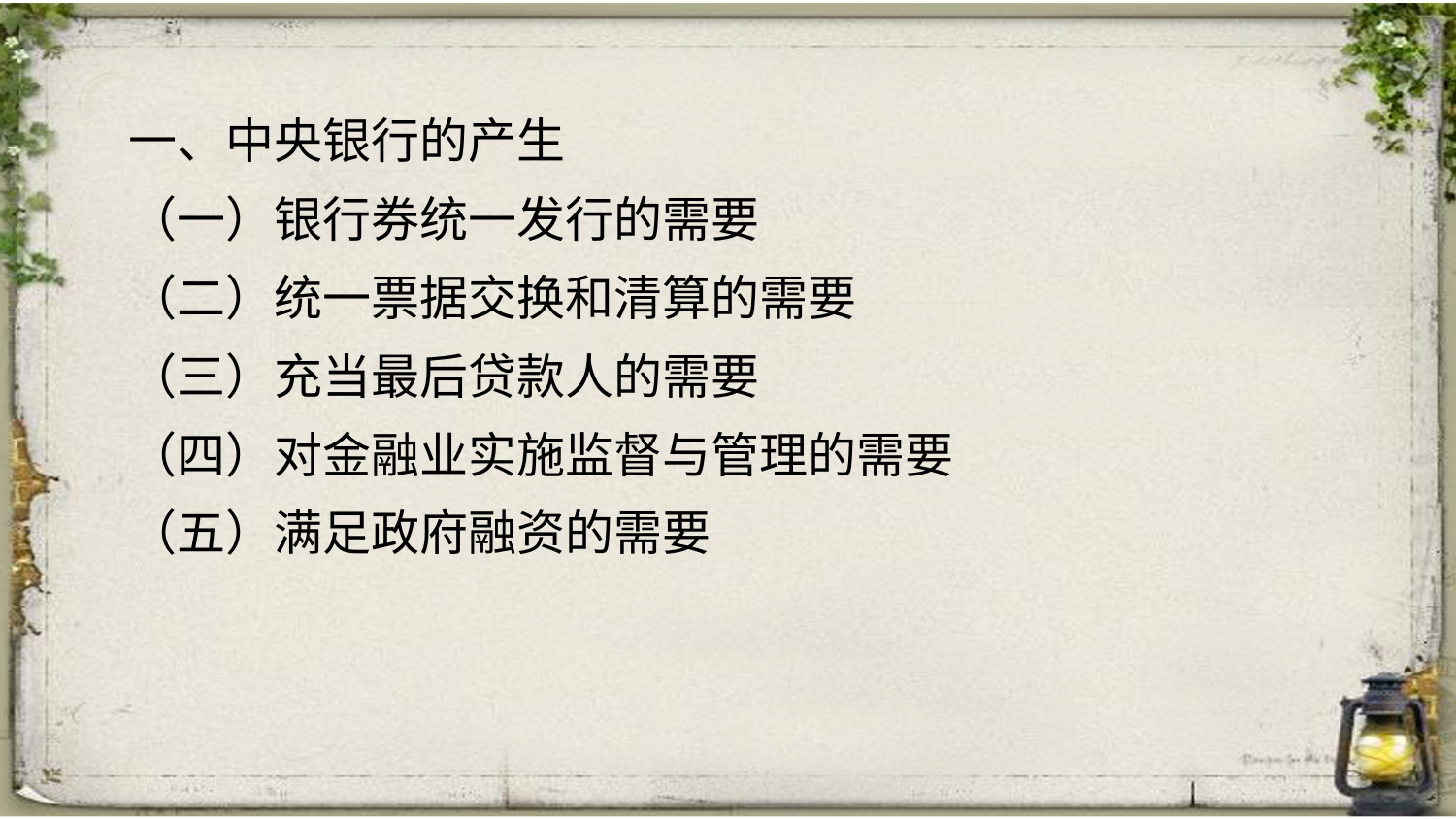

一、中央银行的产生
（一）银行券统一发行的需要
（二）统一票据交换和清算的需要
（三）充当最后贷款人的需要
（四）对金融业实施监督与管理的需要
（五）满足政府融资的需要